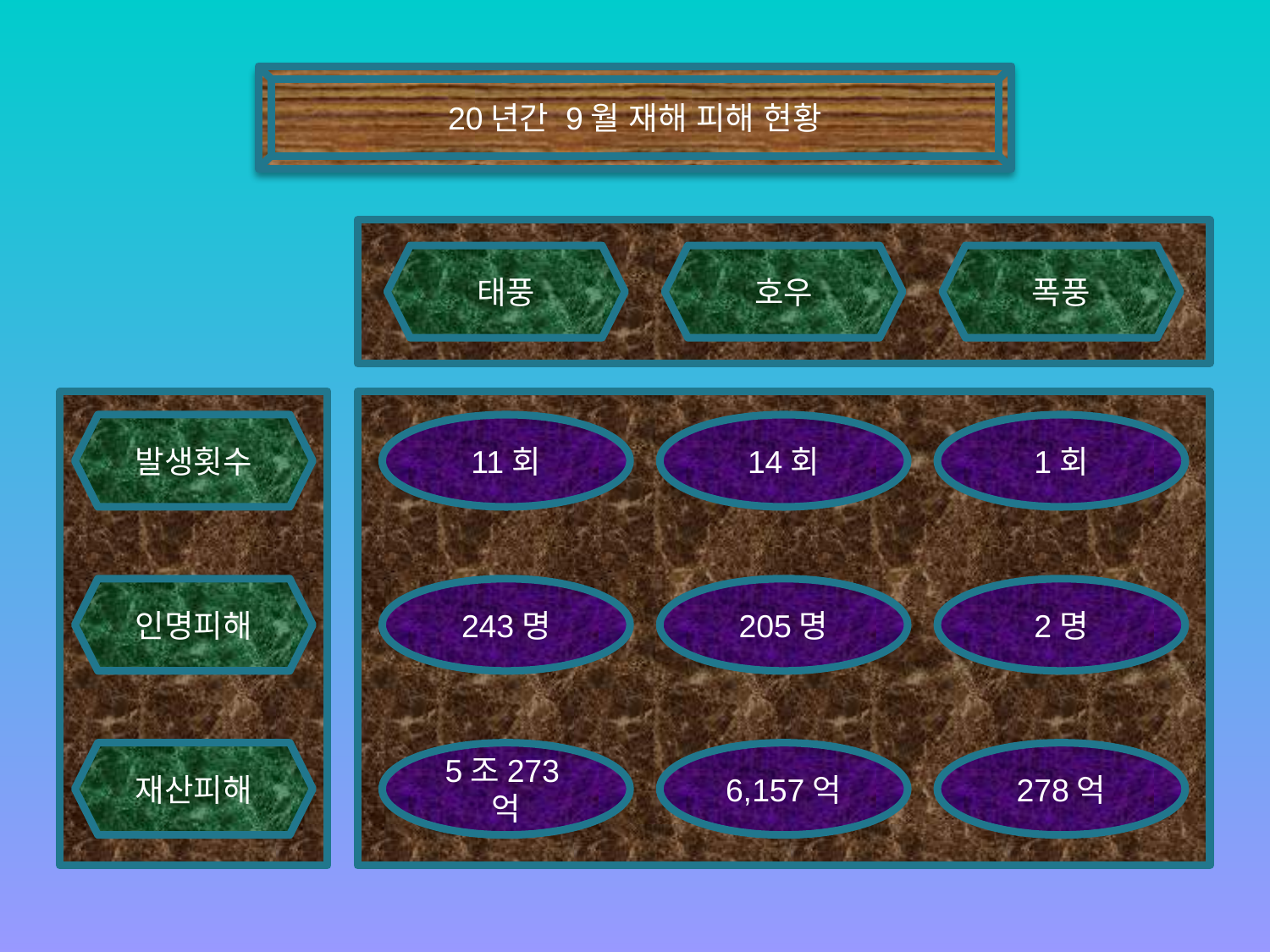

20년간 9월 재해 피해 현황

태풍
호우
폭풍

발생횟수
11회
14회
1회
인명피해
243명
205명
2명
재산피해
5조273억
6,157억
278억
4